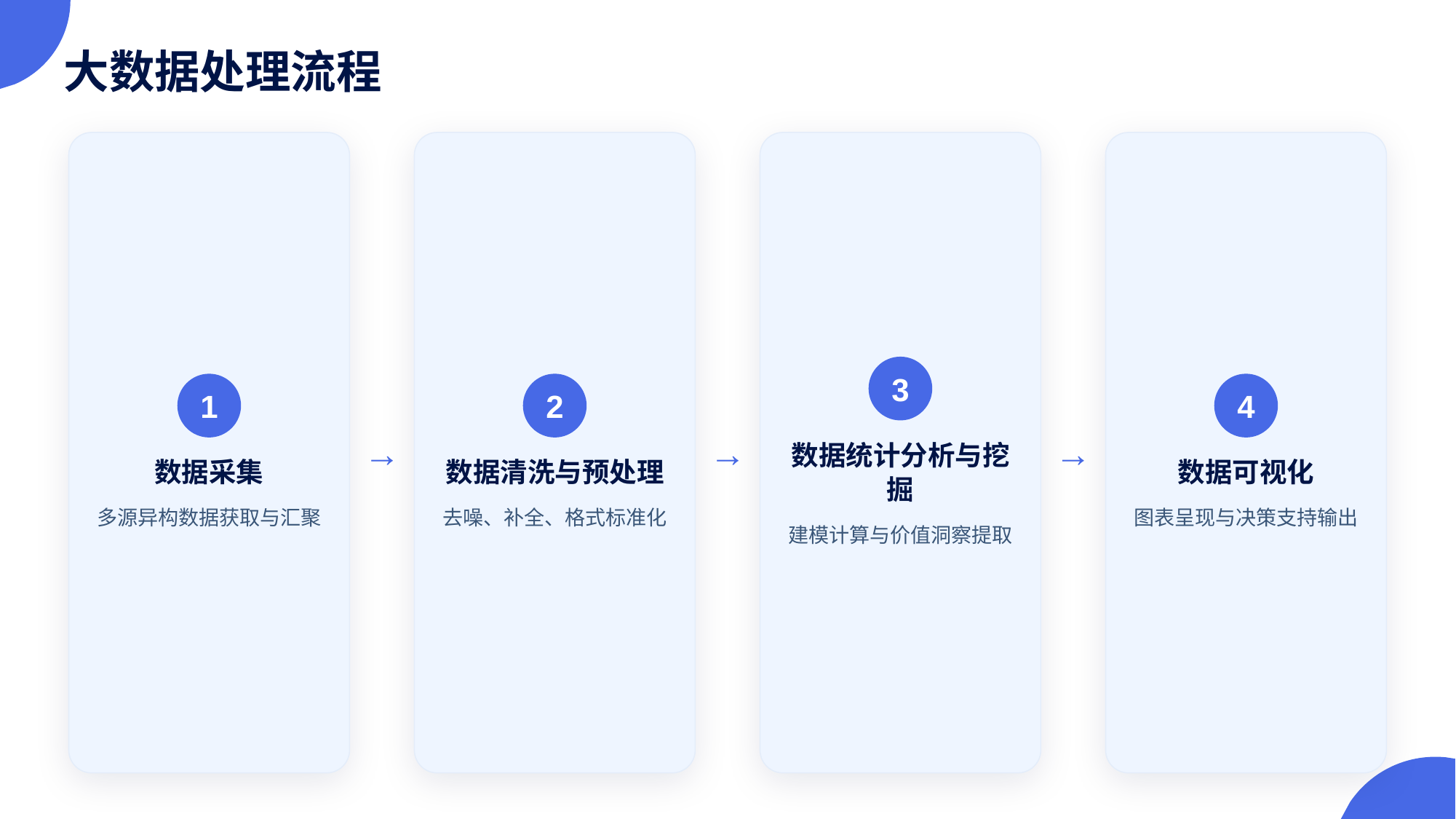

大数据处理流程

3

1
2
4
→
→
→
数据统计分析与挖掘
数据采集
数据清洗与预处理
数据可视化
多源异构数据获取与汇聚
去噪、补全、格式标准化
图表呈现与决策支持输出
建模计算与价值洞察提取